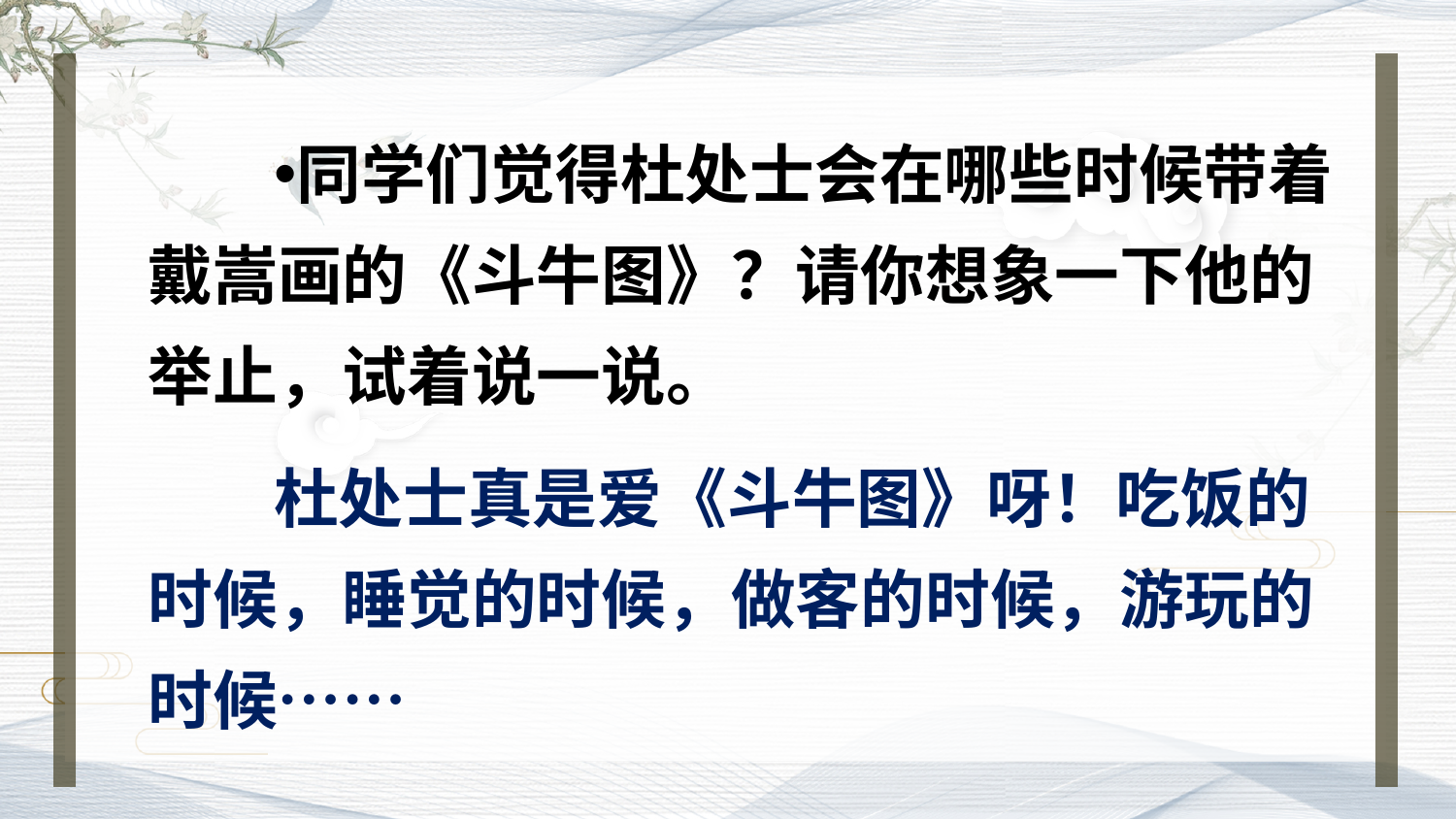

同学们觉得杜处士会在哪些时候带着戴嵩画的《斗牛图》？请你想象一下他的举止，试着说一说。
杜处士真是爱《斗牛图》呀！吃饭的时候，睡觉的时候，做客的时候，游玩的时候……